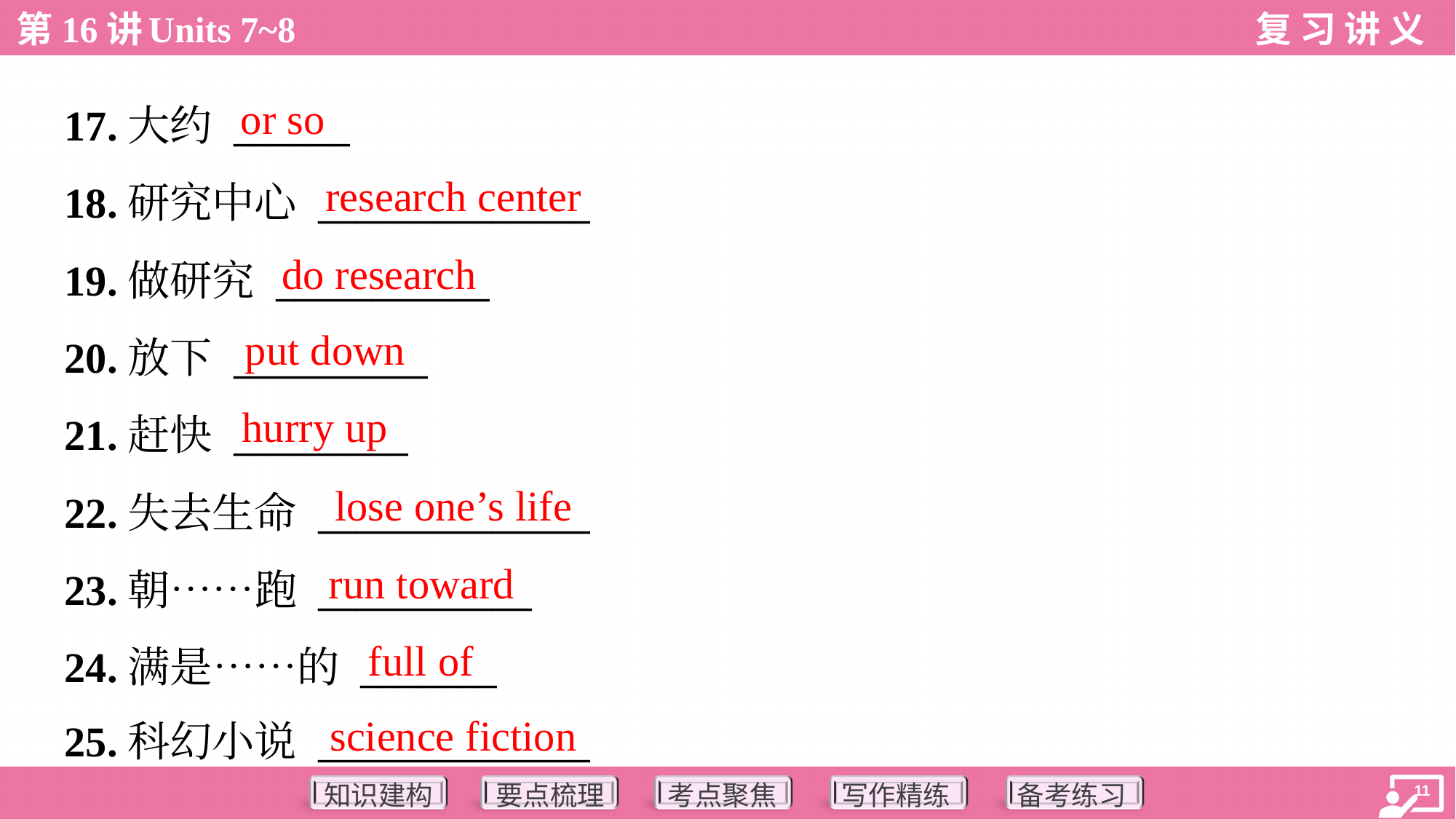

or so
17.大约 ______
18.研究中心 ______________
19.做研究 ___________
20.放下 __________
21.赶快 _________
22.失去生命 ______________
23.朝……跑 ___________
24.满是……的 _______
25.科幻小说 ______________
research center
do research
put down
hurry up
lose one’s life
run toward
full of
science fiction